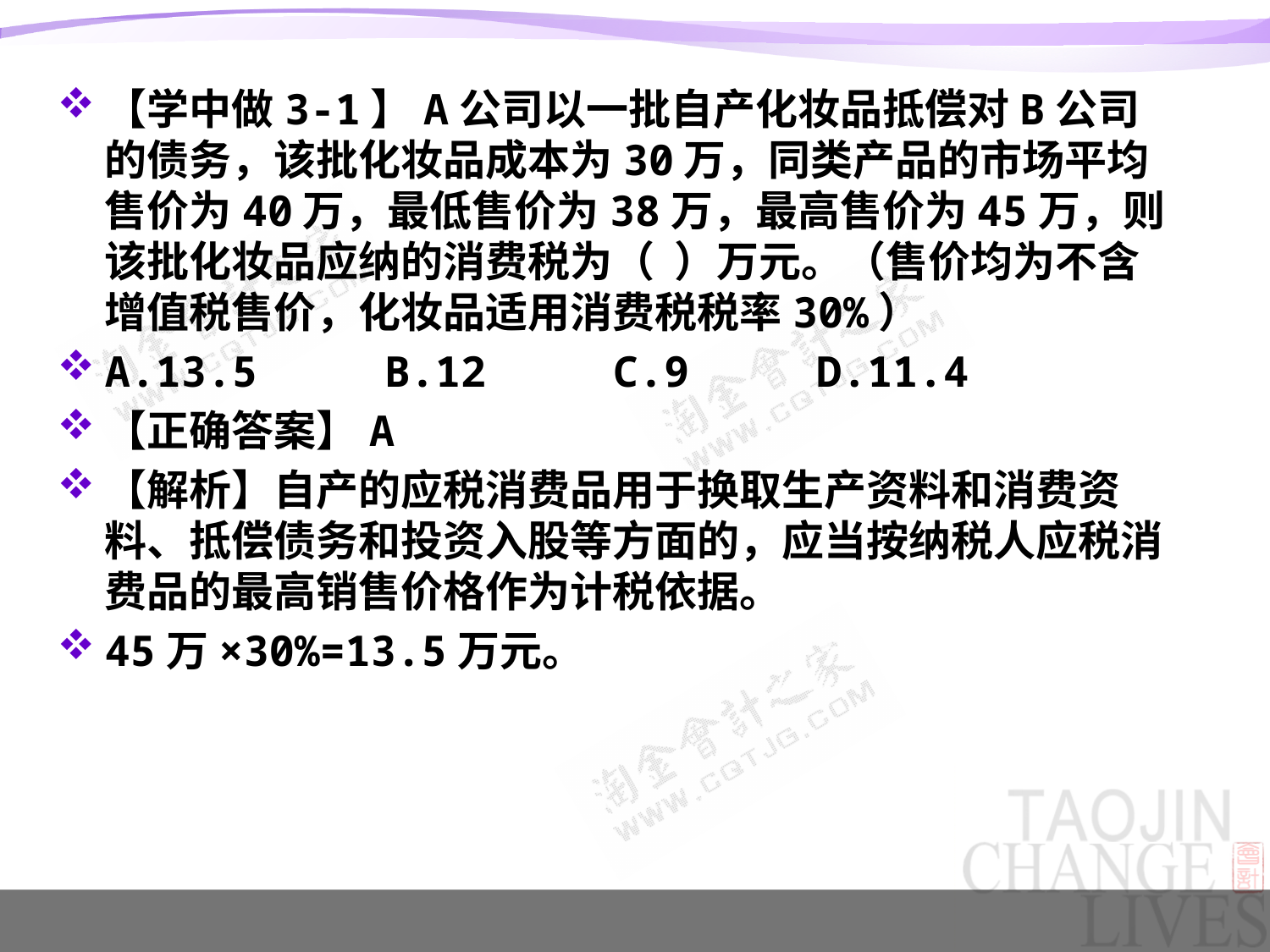

【学中做3-1】A公司以一批自产化妆品抵偿对B公司的债务，该批化妆品成本为30万，同类产品的市场平均售价为40万，最低售价为38万，最高售价为45万，则该批化妆品应纳的消费税为（  ）万元。（售价均为不含增值税售价，化妆品适用消费税税率30%）
A.13.5     B.12     C.9     D.11.4
【正确答案】A
【解析】自产的应税消费品用于换取生产资料和消费资料、抵偿债务和投资入股等方面的，应当按纳税人应税消费品的最高销售价格作为计税依据。
45万×30%=13.5万元。